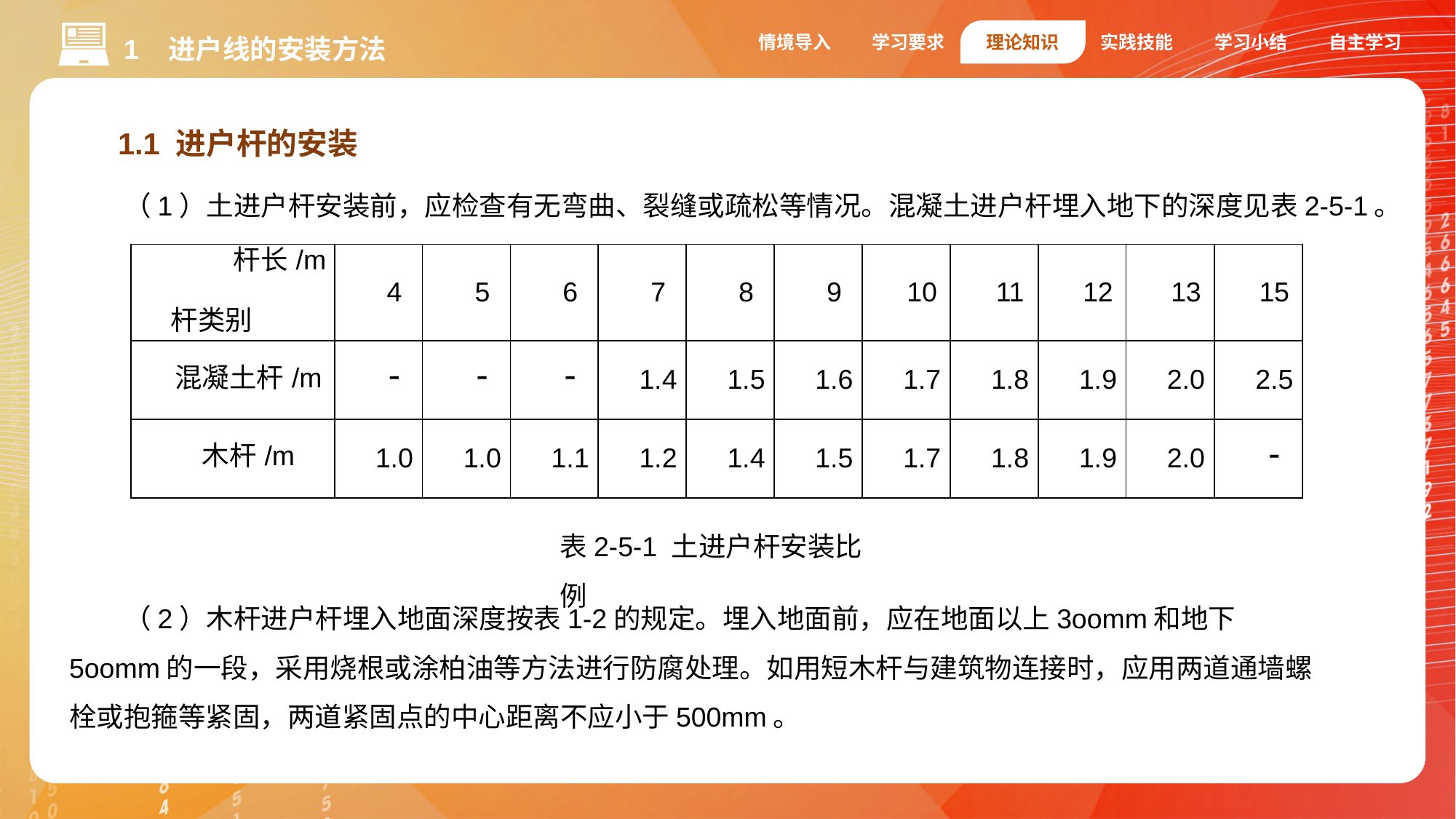

情境导入
学习要求
理论知识
实践技能
学习小结
自主学习

1   进户线的安装方法
1.1 进户杆的安装
（1）土进户杆安装前，应检查有无弯曲、裂缝或疏松等情况。混凝土进户杆埋入地下的深度见表2-5-1。
| 杆长/m 杆类别 | 4 | 5 | 6 | 7 | 8 | 9 | 10 | 11 | 12 | 13 | 15 |
| --- | --- | --- | --- | --- | --- | --- | --- | --- | --- | --- | --- |
| 混凝土杆/m | - | - | - | 1.4 | 1.5 | 1.6 | 1.7 | 1.8 | 1.9 | 2.0 | 2.5 |
| 木杆/m | 1.0 | 1.0 | 1.1 | 1.2 | 1.4 | 1.5 | 1.7 | 1.8 | 1.9 | 2.0 | - |
表2-5-1 土进户杆安装比例
（2）木杆进户杆埋入地面深度按表1-2的规定。埋入地面前，应在地面以上3oomm和地下5oomm的一段，采用烧根或涂柏油等方法进行防腐处理。如用短木杆与建筑物连接时，应用两道通墙螺栓或抱箍等紧固，两道紧固点的中心距离不应小于500mm。